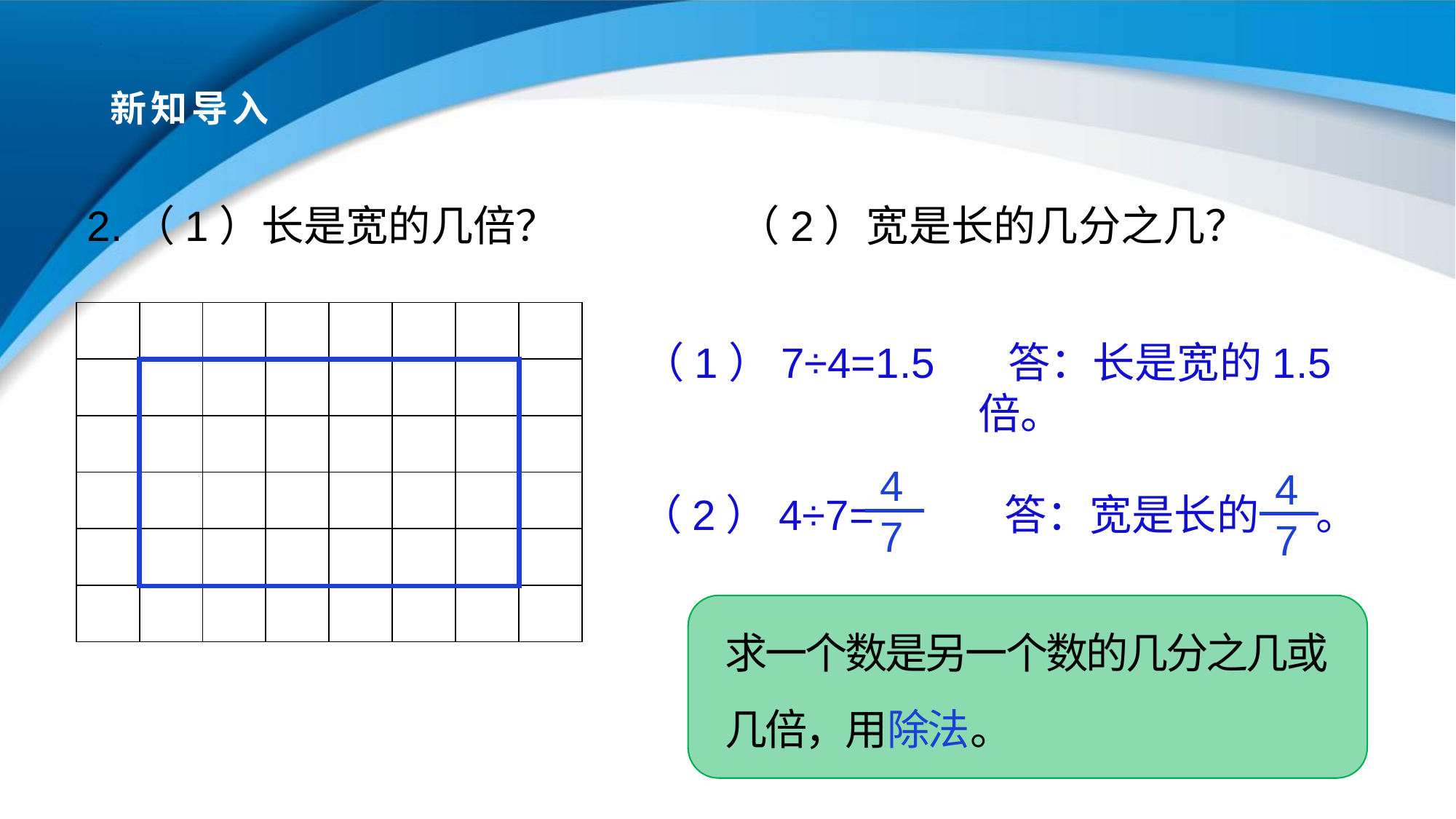

# 新知导入
2.（1）长是宽的几倍？                   （2）宽是长的几分之几？
|  |  |  |  |  |  |  |  |
| --- | --- | --- | --- | --- | --- | --- | --- |
|  |  |  |  |  |  |  |  |
|  |  |  |  |  |  |  |  |
|  |  |  |  |  |  |  |  |
|  |  |  |  |  |  |  |  |
|  |  |  |  |  |  |  |  |
  （1）7÷4=1.5
  答：长是宽的1.5倍。

4
7

（2）4÷7=
4
7

  答：宽是长的      。
求一个数是另一个数的几分之几或几倍，用除法。